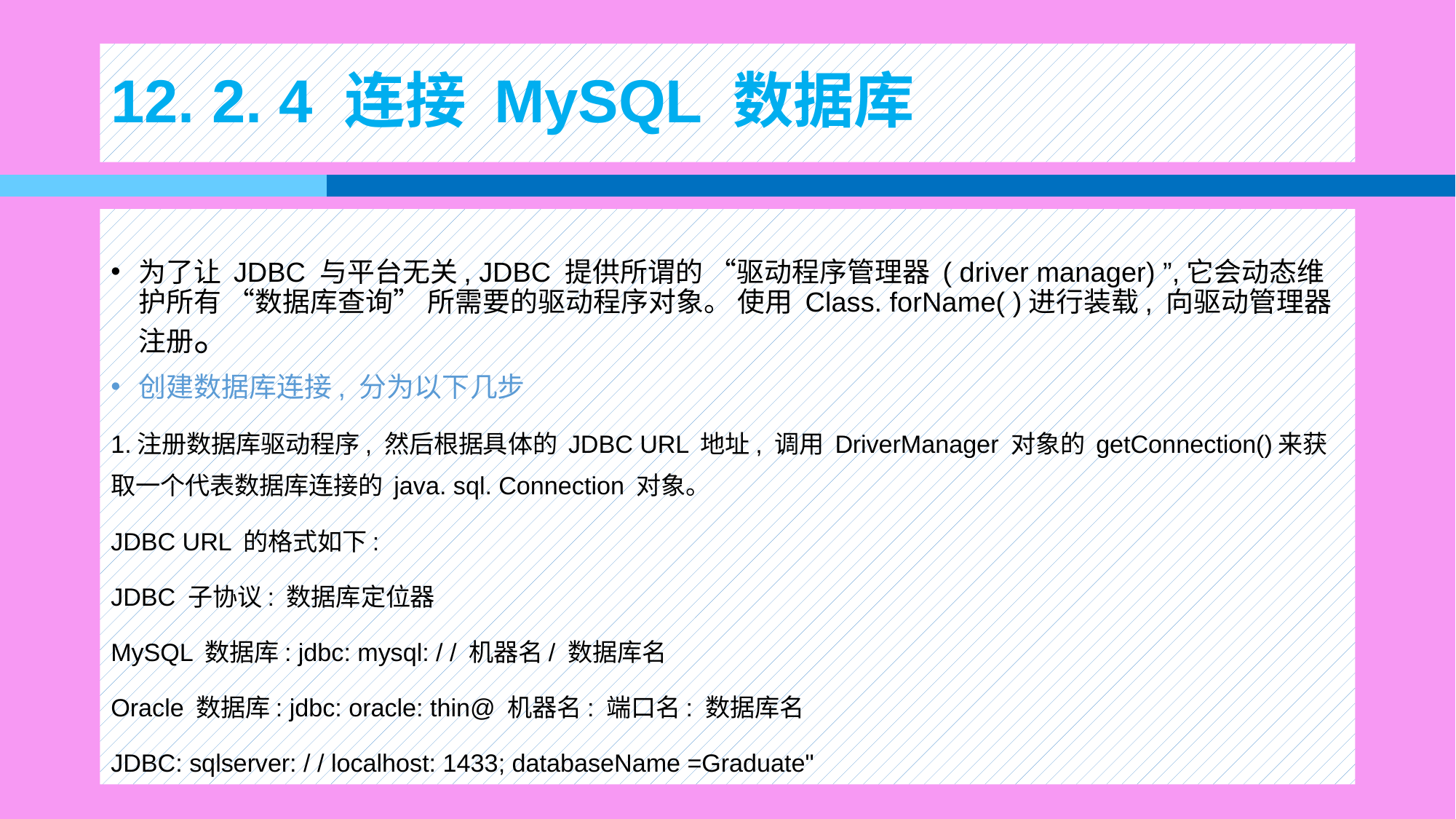

# 12. 2. 4 连接 MySQL 数据库

为了让 JDBC 与平台无关, JDBC 提供所谓的 “驱动程序管理器 ( driver manager) ”,它会动态维护所有 “数据库查询” 所需要的驱动程序对象。 使用 Class. forName( )进行装载, 向驱动管理器注册。
创建数据库连接, 分为以下几步
1.注册数据库驱动程序, 然后根据具体的 JDBC URL 地址, 调用 DriverManager 对象的 getConnection()来获取一个代表数据库连接的 java. sql. Connection 对象。
JDBC URL 的格式如下:
JDBC 子协议: 数据库定位器
MySQL 数据库: jdbc: mysql: / / 机器名/ 数据库名
Oracle 数据库: jdbc: oracle: thin@ 机器名: 端口名: 数据库名
JDBC: sqlserver: / / localhost: 1433; databaseName =Graduate"